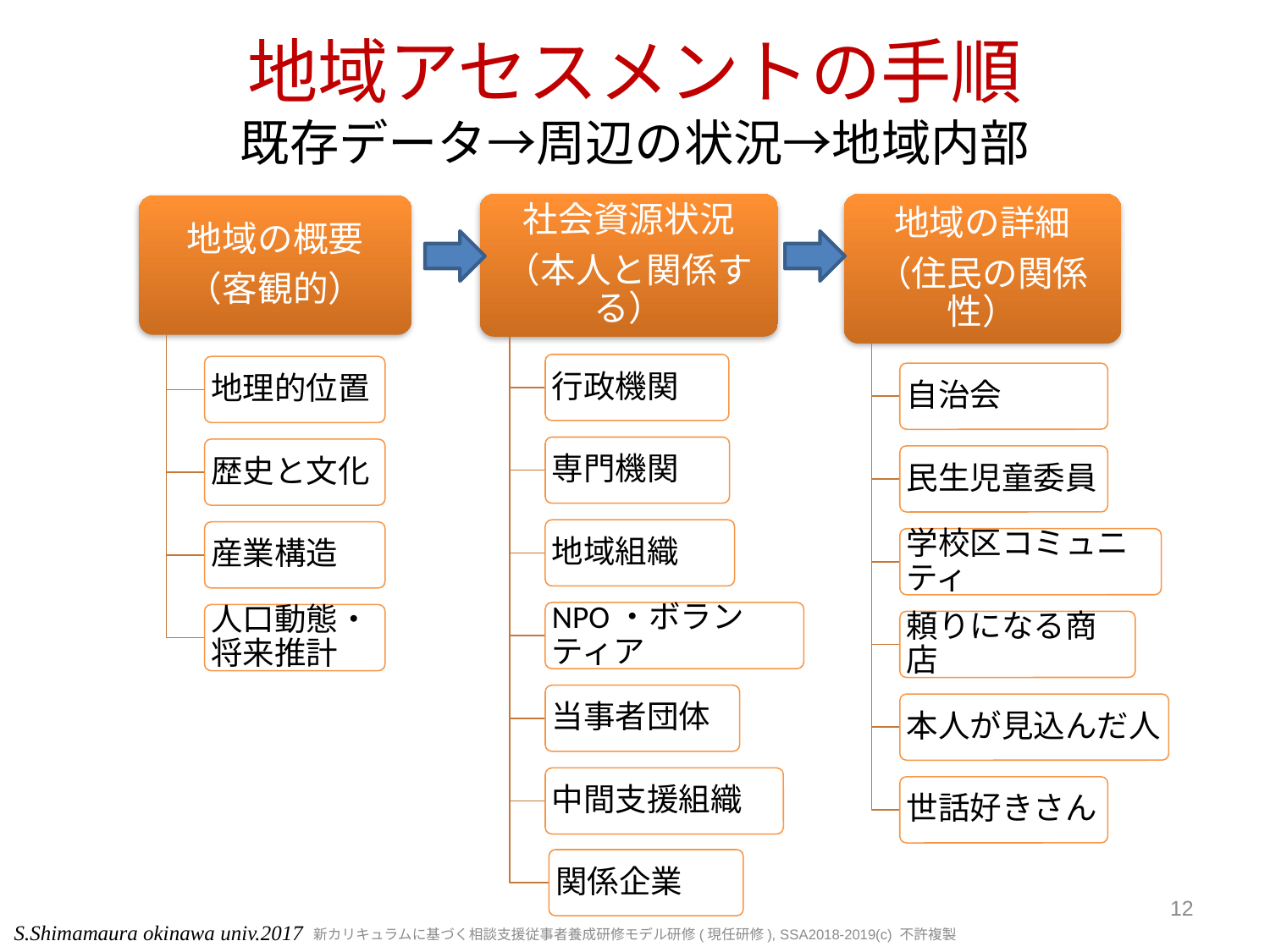

地域アセスメントの手順
既存データ→周辺の状況→地域内部
地域の概要
（客観的）
地理的位置
歴史と文化
産業構造
人口動態・将来推計
社会資源状況
（本人と関係する）
行政機関
専門機関
地域組織
NPO・ボランティア
当事者団体
中間支援組織
関係企業
地域の詳細
（住民の関係性）
自治会
民生児童委員
学校区コミュニティ
頼りになる商店
本人が見込んだ人
世話好きさん

12
S.Shimamaura okinawa univ.2017
新カリキュラムに基づく相談支援従事者養成研修モデル研修(現任研修), SSA2018-2019(c) 不許複製